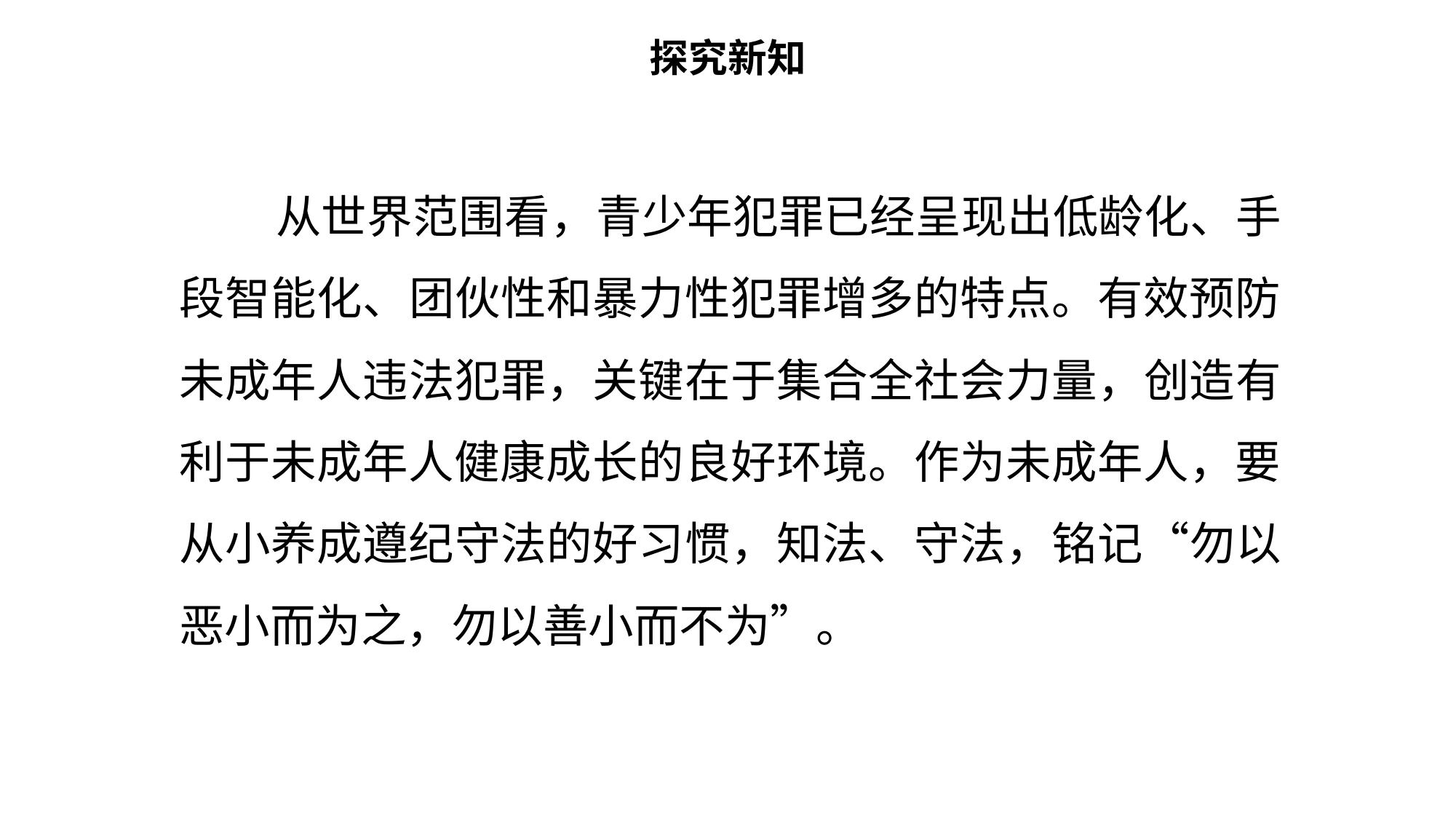

# 探究新知
从世界范围看，青少年犯罪已经呈现出低龄化、手段智能化、团伙性和暴力性犯罪增多的特点。有效预防未成年人违法犯罪，关键在于集合全社会力量，创造有利于未成年人健康成长的良好环境。作为未成年人，要从小养成遵纪守法的好习惯，知法、守法，铭记“勿以恶小而为之，勿以善小而不为”。